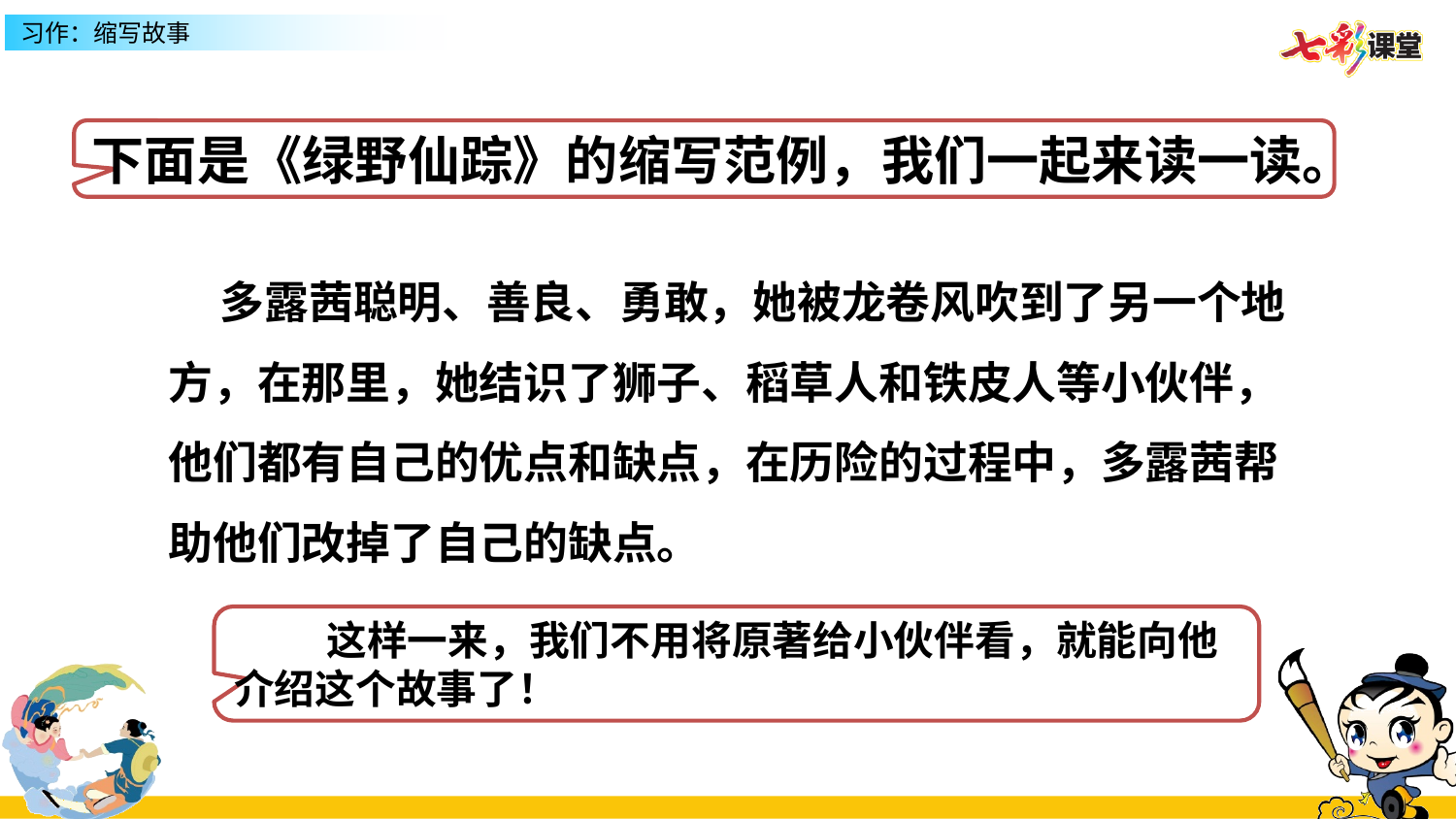

下面是《绿野仙踪》的缩写范例，我们一起来读一读。
    多露茜聪明、善良、勇敢，她被龙卷风吹到了另一个地方，在那里，她结识了狮子、稻草人和铁皮人等小伙伴，他们都有自己的优点和缺点，在历险的过程中，多露茜帮助他们改掉了自己的缺点。
         这样一来，我们不用将原著给小伙伴看，就能向他介绍这个故事了！